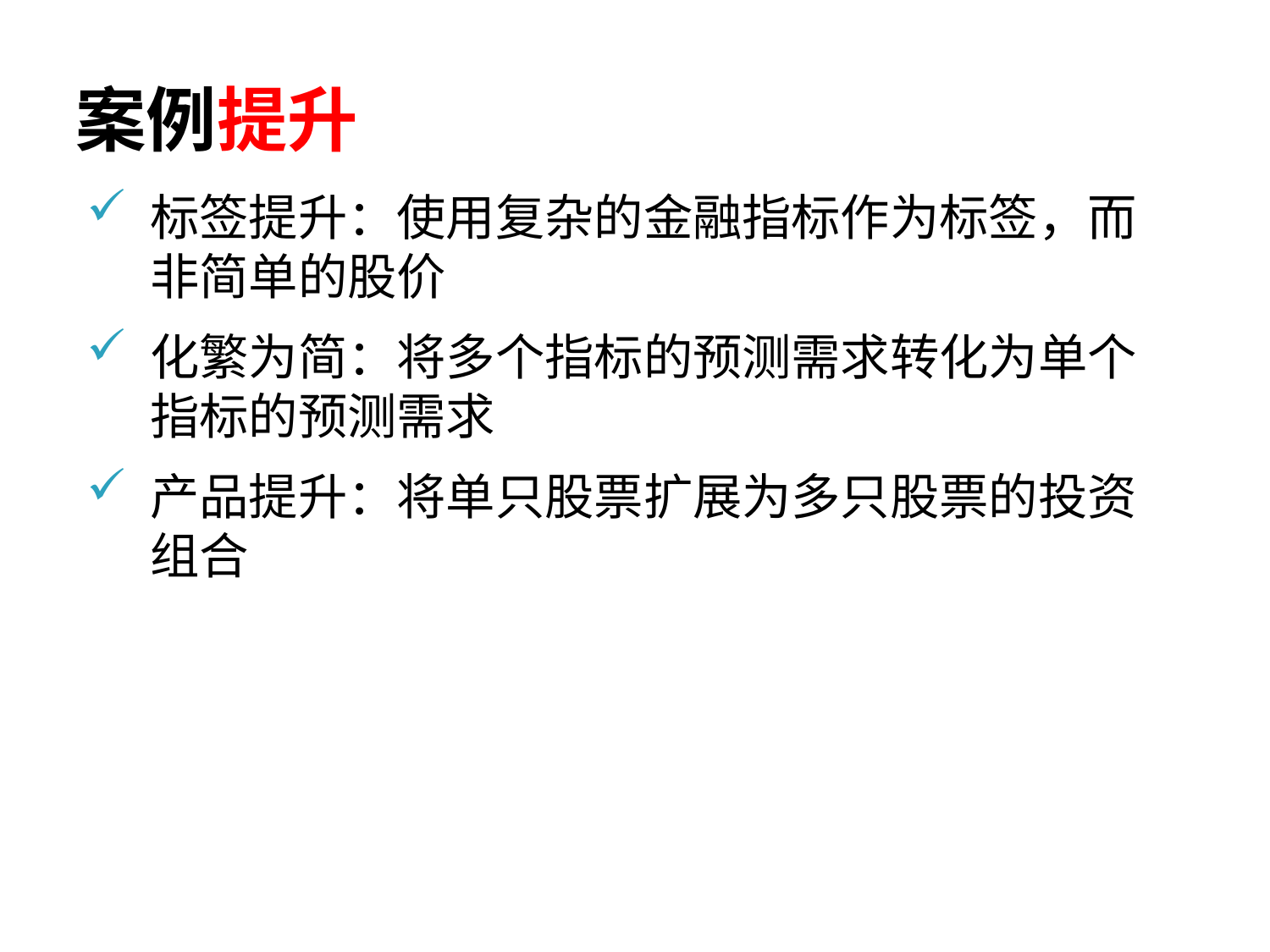

# 案例提升
标签提升：使用复杂的金融指标作为标签，而非简单的股价
化繁为简：将多个指标的预测需求转化为单个指标的预测需求
产品提升：将单只股票扩展为多只股票的投资组合